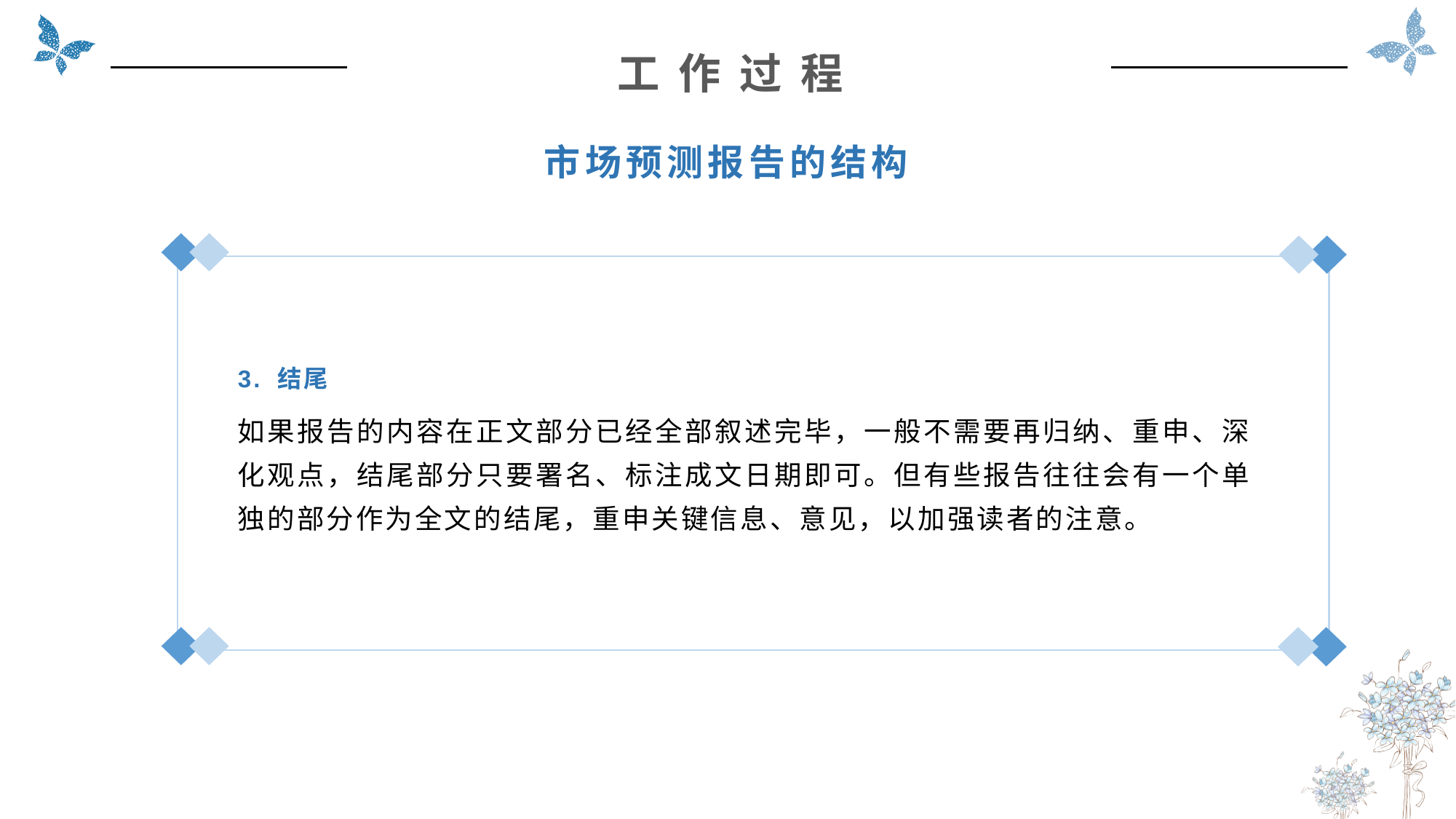

工 作 过 程
市场预测报告的结构

3. 结尾
如果报告的内容在正文部分已经全部叙述完毕，一般不需要再归纳、重申、深化观点，结尾部分只要署名、标注成文日期即可。但有些报告往往会有一个单独的部分作为全文的结尾，重申关键信息、意见，以加强读者的注意。